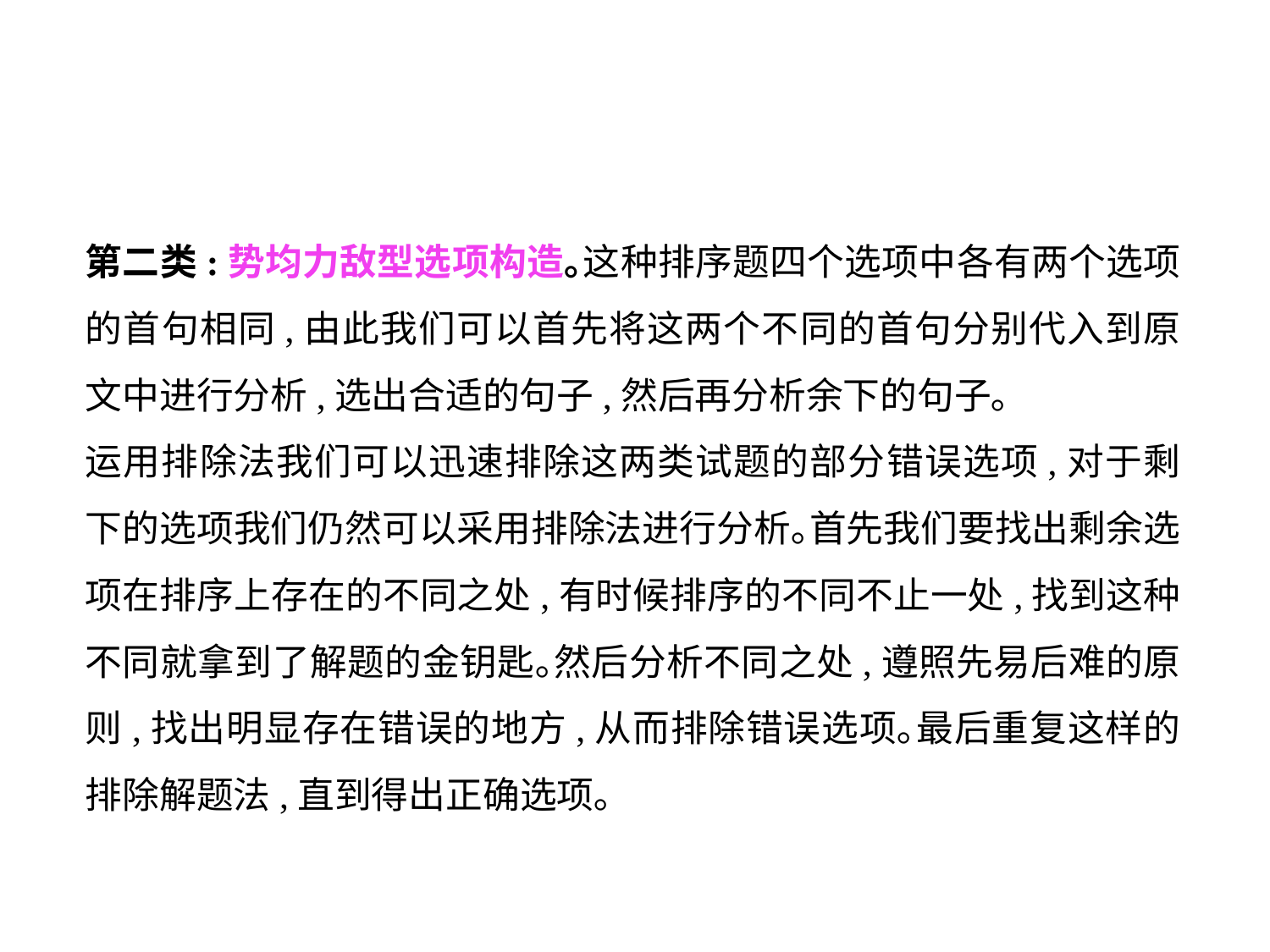

第二类:势均力敌型选项构造｡这种排序题四个选项中各有两个选项的首句相同,由此我们可以首先将这两个不同的首句分别代入到原文中进行分析,选出合适的句子,然后再分析余下的句子｡
运用排除法我们可以迅速排除这两类试题的部分错误选项,对于剩下的选项我们仍然可以采用排除法进行分析｡首先我们要找出剩余选项在排序上存在的不同之处,有时候排序的不同不止一处,找到这种不同就拿到了解题的金钥匙｡然后分析不同之处,遵照先易后难的原则,找出明显存在错误的地方,从而排除错误选项｡最后重复这样的排除解题法,直到得出正确选项｡